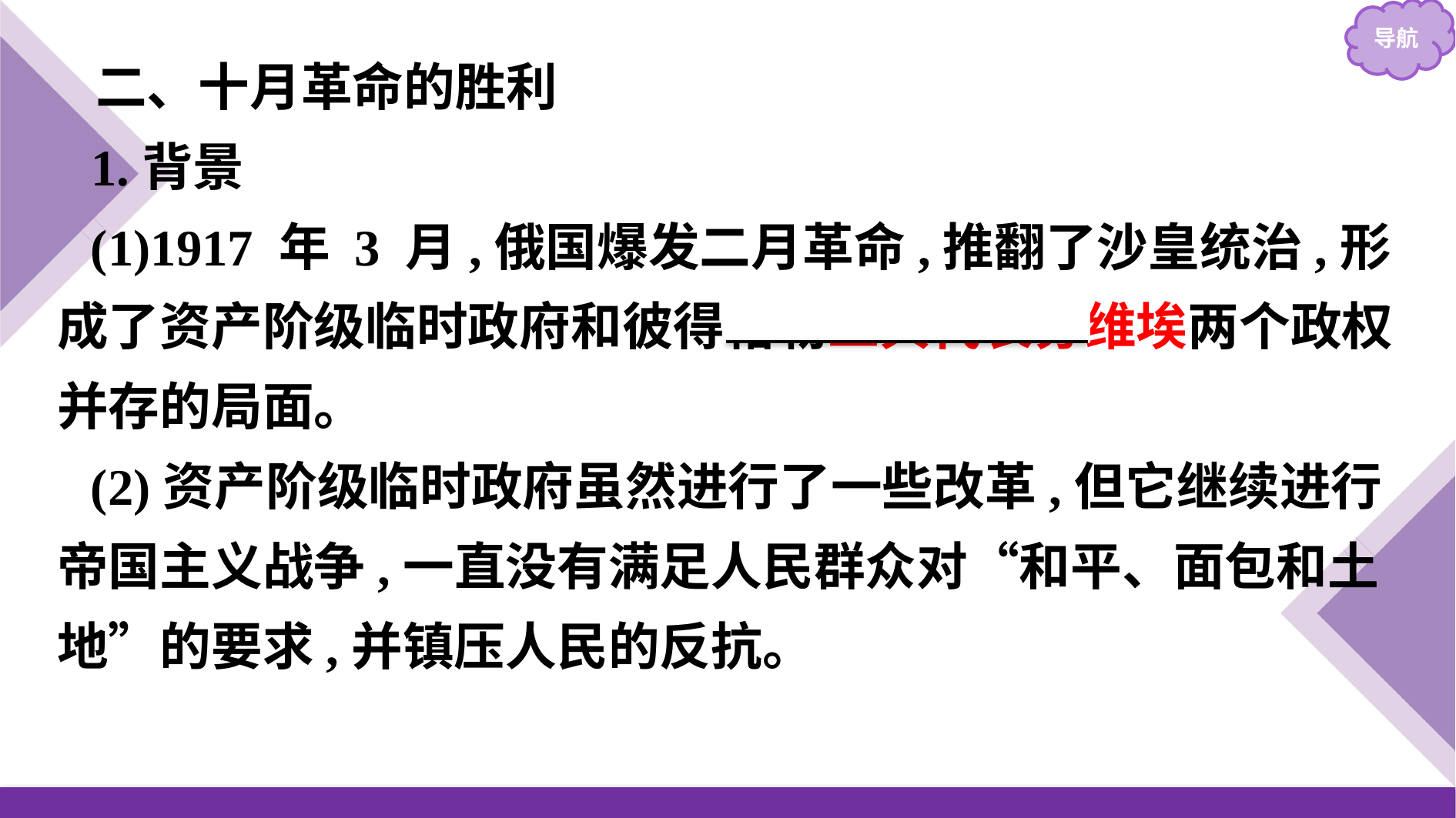

二、十月革命的胜利
1.背景
(1)1917 年 3 月,俄国爆发二月革命,推翻了沙皇统治,形成了资产阶级临时政府和彼得格勒工兵代表苏维埃两个政权并存的局面。
(2)资产阶级临时政府虽然进行了一些改革,但它继续进行帝国主义战争,一直没有满足人民群众对“和平、面包和土地”的要求,并镇压人民的反抗。